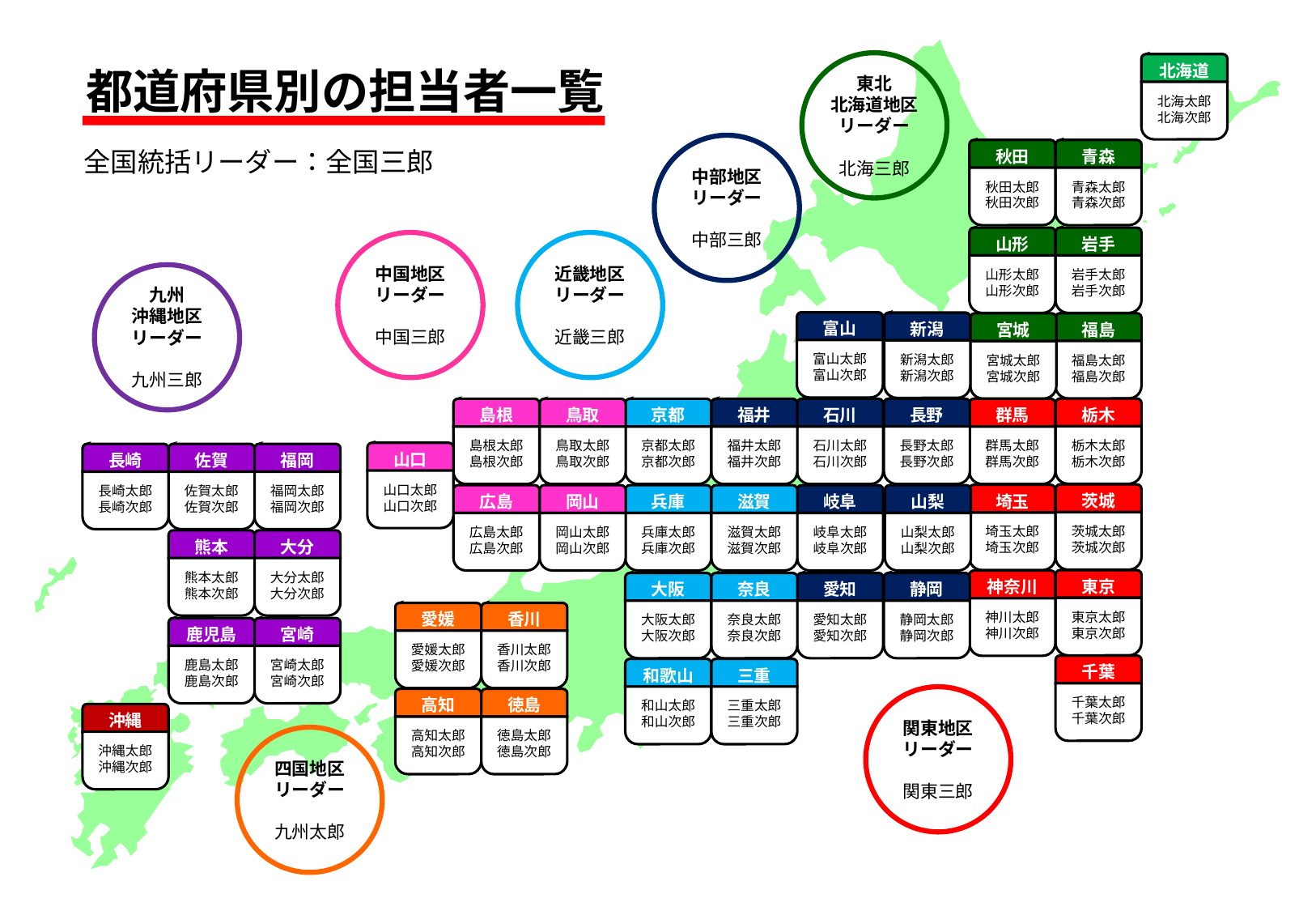

東北
北海道地区
リーダー
北海三郎
北海道
北海太郎
北海次郎
都道府県別の担当者一覧

中部地区
リーダー
中部三郎
全国統括リーダー：全国三郎
秋田
秋田太郎
秋田次郎
青森
青森太郎
青森次郎
山形
山形太郎
山形次郎
岩手
岩手太郎
岩手次郎
中国地区
リーダー
中国三郎
近畿地区
リーダー
近畿三郎
九州
沖縄地区
リーダー
九州三郎
富山
富山太郎
富山次郎
新潟
新潟太郎
新潟次郎
福島
福島太郎
福島次郎
宮城
宮城太郎
宮城次郎
栃木
栃木太郎
栃木次郎
長野
長野太郎
長野次郎
島根
島根太郎
島根次郎
鳥取
鳥取太郎
鳥取次郎
京都
京都太郎
京都次郎
福井
福井太郎
福井次郎
石川
石川太郎
石川次郎
群馬
群馬太郎
群馬次郎
山口
山口太郎
山口次郎
長崎
長崎太郎
長崎次郎
佐賀
佐賀太郎
佐賀次郎
福岡
福岡太郎
福岡次郎
茨城
茨城太郎
茨城次郎
埼玉
埼玉太郎
埼玉次郎
広島
広島太郎
広島次郎
岡山
岡山太郎
岡山次郎
兵庫
兵庫太郎
兵庫次郎
滋賀
滋賀太郎
滋賀次郎
岐阜
岐阜太郎
岐阜次郎
山梨
山梨太郎
山梨次郎
熊本
熊本太郎
熊本次郎
大分
大分太郎
大分次郎
東京
東京太郎
東京次郎
神奈川
神川太郎
神川次郎
大阪
大阪太郎
大阪次郎
奈良
奈良太郎
奈良次郎
愛知
愛知太郎
愛知次郎
静岡
静岡太郎
静岡次郎
愛媛
愛媛太郎
愛媛次郎
香川
香川太郎
香川次郎
鹿児島
鹿島太郎
鹿島次郎
宮崎
宮崎太郎
宮崎次郎
千葉
千葉太郎
千葉次郎
和歌山
和山太郎
和山次郎
三重
三重太郎
三重次郎
関東地区
リーダー
関東三郎
高知
高知太郎
高知次郎
徳島
徳島太郎
徳島次郎
沖縄
沖縄太郎
沖縄次郎
四国地区
リーダー
九州太郎